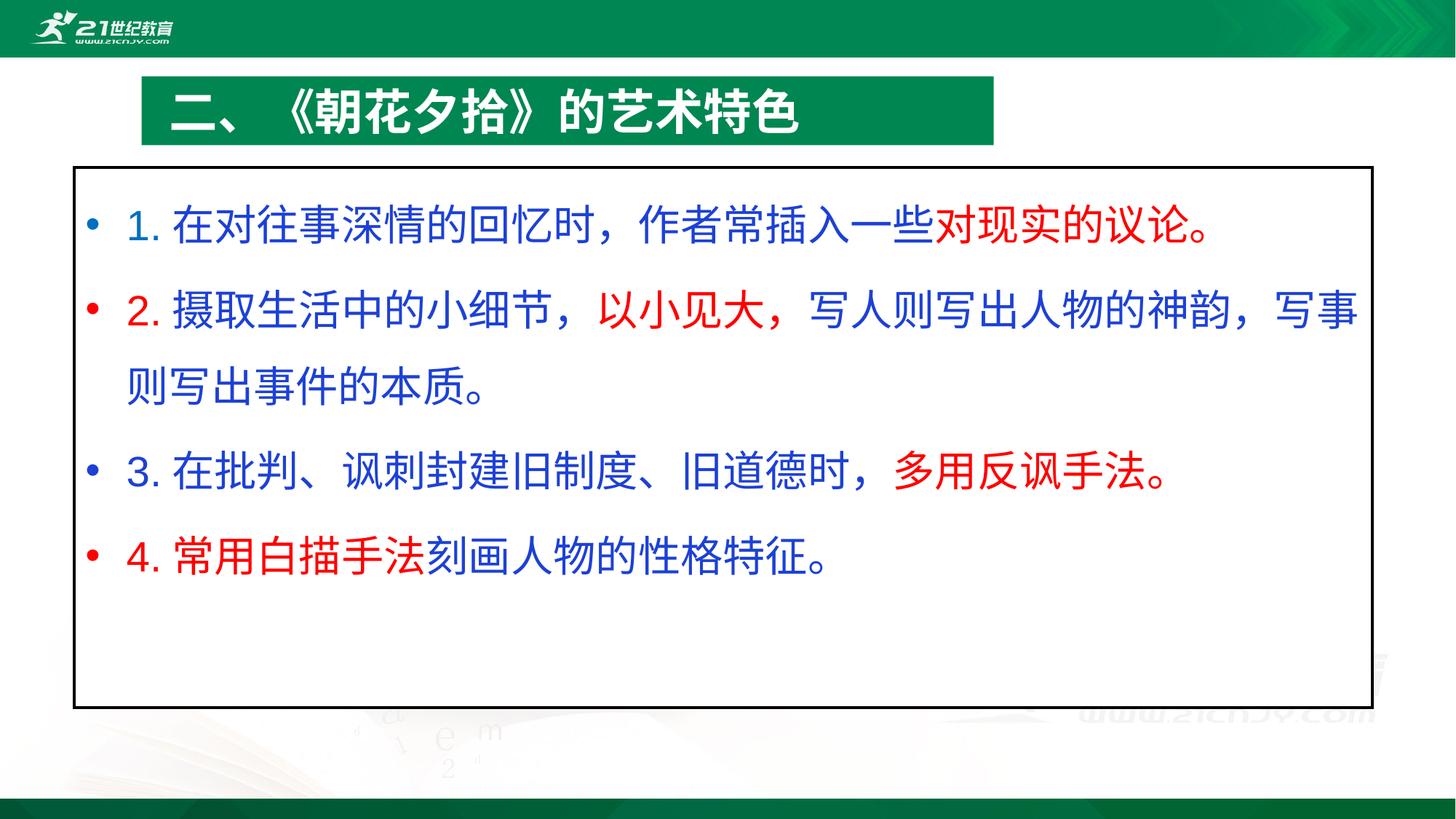

二、《朝花夕拾》的艺术特色
1.在对往事深情的回忆时，作者常插入一些对现实的议论。
2.摄取生活中的小细节，以小见大，写人则写出人物的神韵，写事则写出事件的本质。
3.在批判、讽刺封建旧制度、旧道德时，多用反讽手法。
4.常用白描手法刻画人物的性格特征。